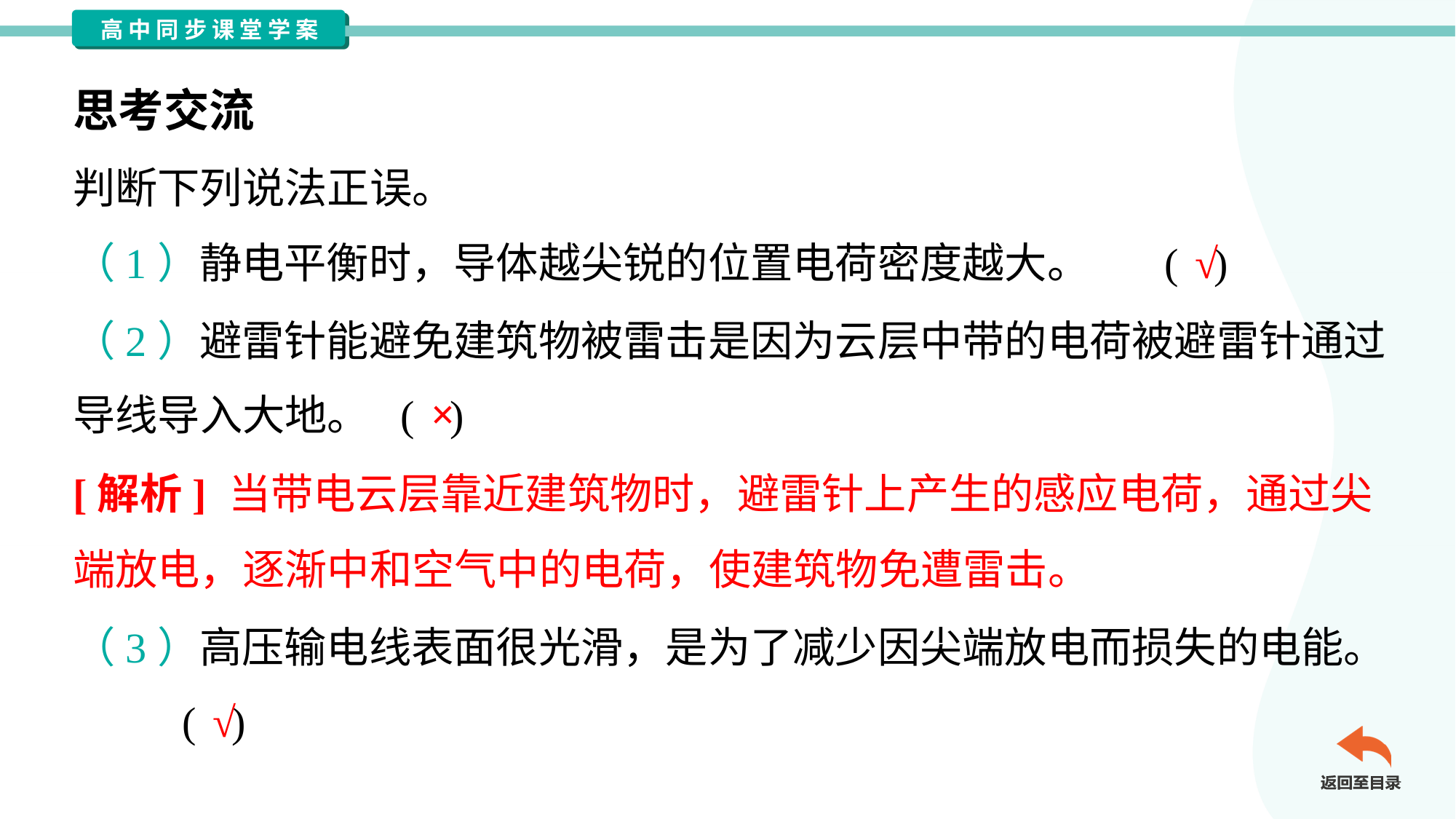

思考交流
判断下列说法正误。
√
（1）静电平衡时，导体越尖锐的位置电荷密度越大。	(   )
（2）避雷针能避免建筑物被雷击是因为云层中带的电荷被避雷针通过
导线导入大地。	(   )
×
[解析] 当带电云层靠近建筑物时，避雷针上产生的感应电荷，通过尖
端放电，逐渐中和空气中的电荷，使建筑物免遭雷击。
（3）高压输电线表面很光滑，是为了减少因尖端放电而损失的电能。
	(   )
√